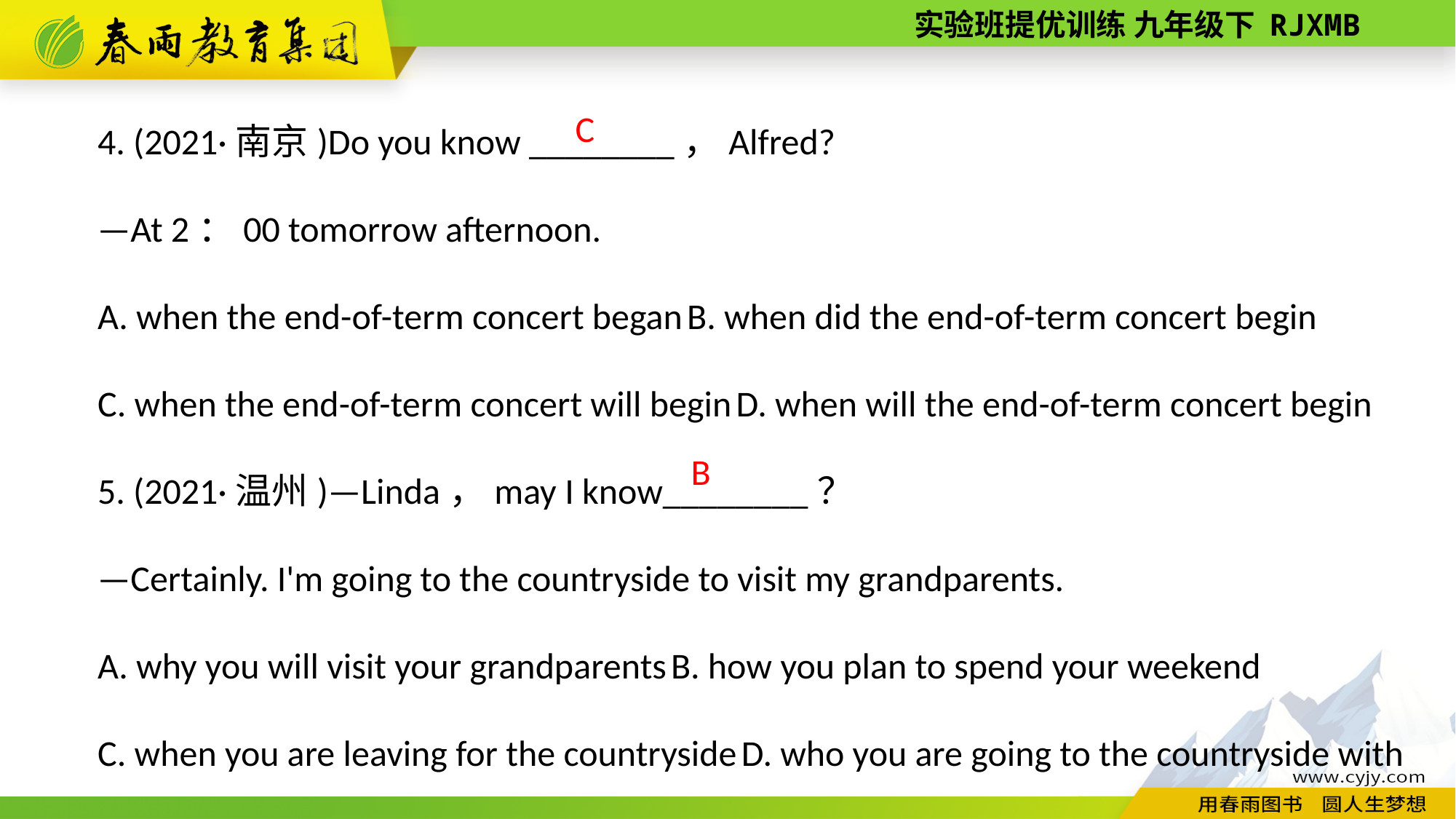

4. (2021·南京)Do you know ________，Alfred?
—At 2：00 tomorrow afternoon.
A. when the end-of-­term concert began B. when did the end-­of­-term concert begin
C. when the end-­of­-term concert will begin D. when will the end-­of­-term concert begin
5. (2021·温州)—Linda，may I know________？
—Certainly. I'm going to the countryside to visit my grandparents.
A. why you will visit your grandparents B. how you plan to spend your weekend
C. when you are leaving for the countryside D. who you are going to the countryside with
C
B